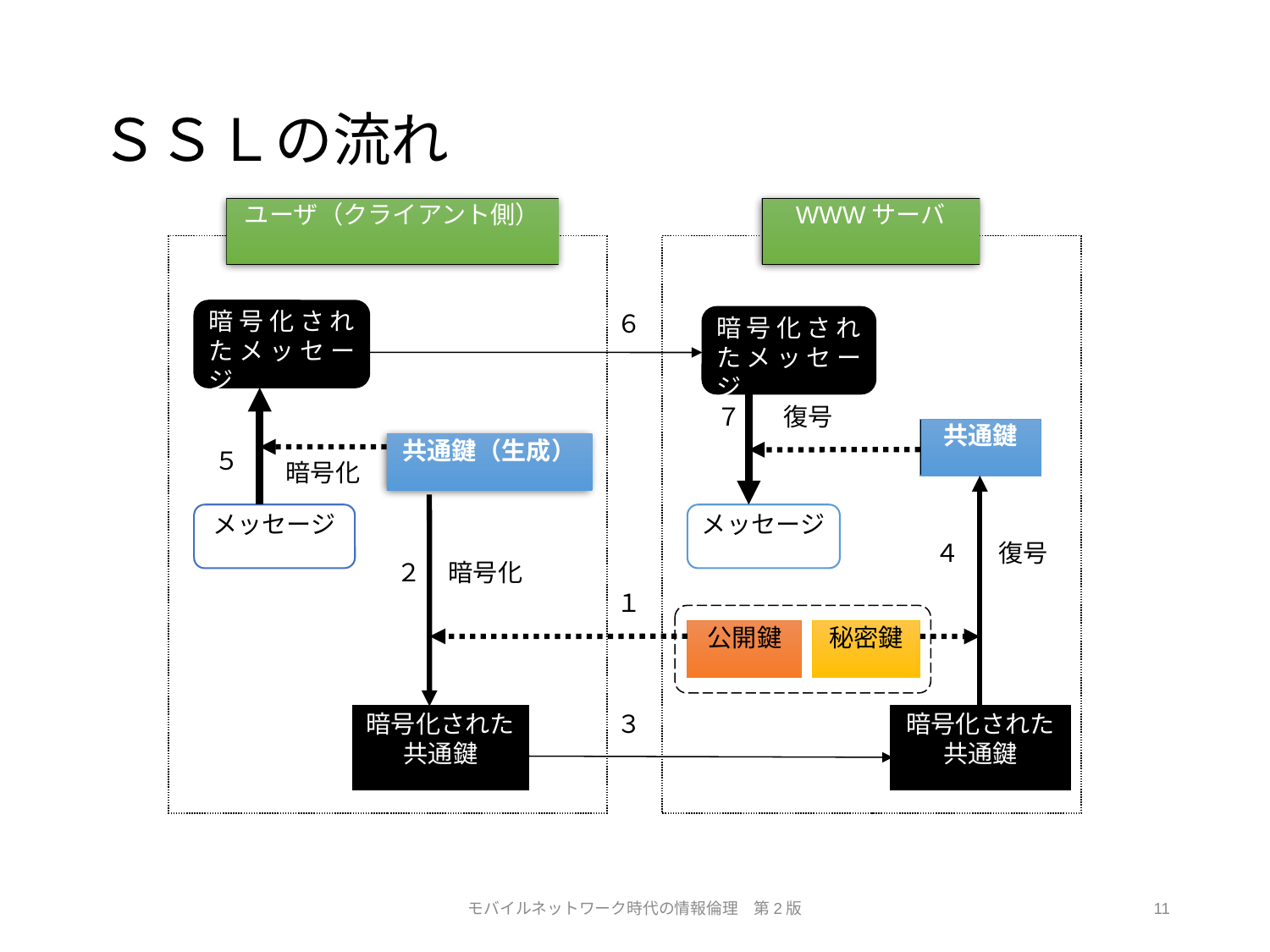

# ＳＳＬの流れ
ユーザ（クライアント側）
WWWサーバ

暗号化されたメッセージ
６
暗号化されたメッセージ
７
復号
共通鍵
共通鍵（生成）
５
暗号化
メッセージ
メッセージ
４
復号
２
暗号化
１

公開鍵
秘密鍵
暗号化された共通鍵
３
暗号化された共通鍵
モバイルネットワーク時代の情報倫理　第2版
11